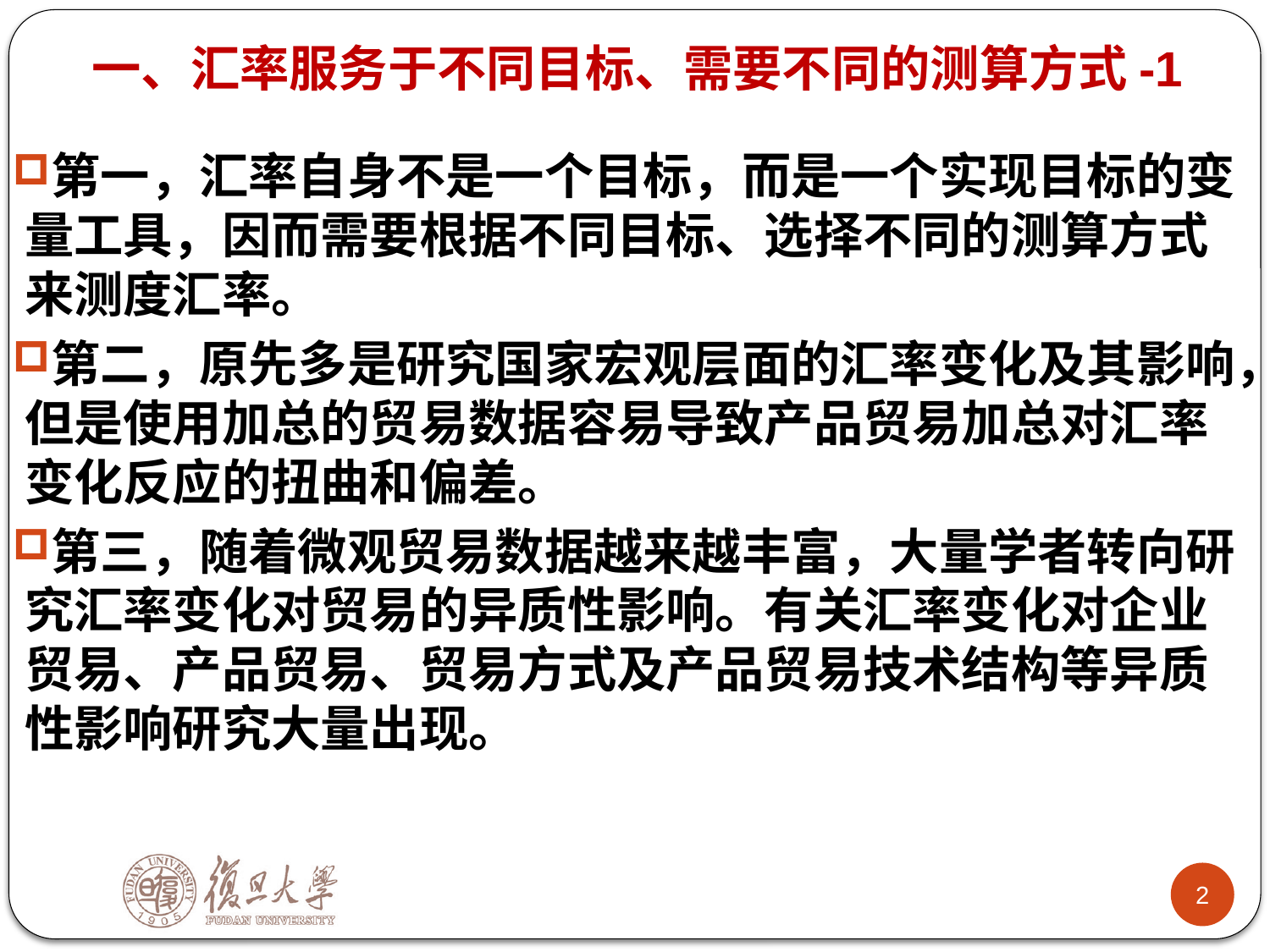

# 一、汇率服务于不同目标、需要不同的测算方式-1
第一，汇率自身不是一个目标，而是一个实现目标的变量工具，因而需要根据不同目标、选择不同的测算方式来测度汇率。
第二，原先多是研究国家宏观层面的汇率变化及其影响，但是使用加总的贸易数据容易导致产品贸易加总对汇率变化反应的扭曲和偏差。
第三，随着微观贸易数据越来越丰富，大量学者转向研究汇率变化对贸易的异质性影响。有关汇率变化对企业贸易、产品贸易、贸易方式及产品贸易技术结构等异质性影响研究大量出现。
1
2